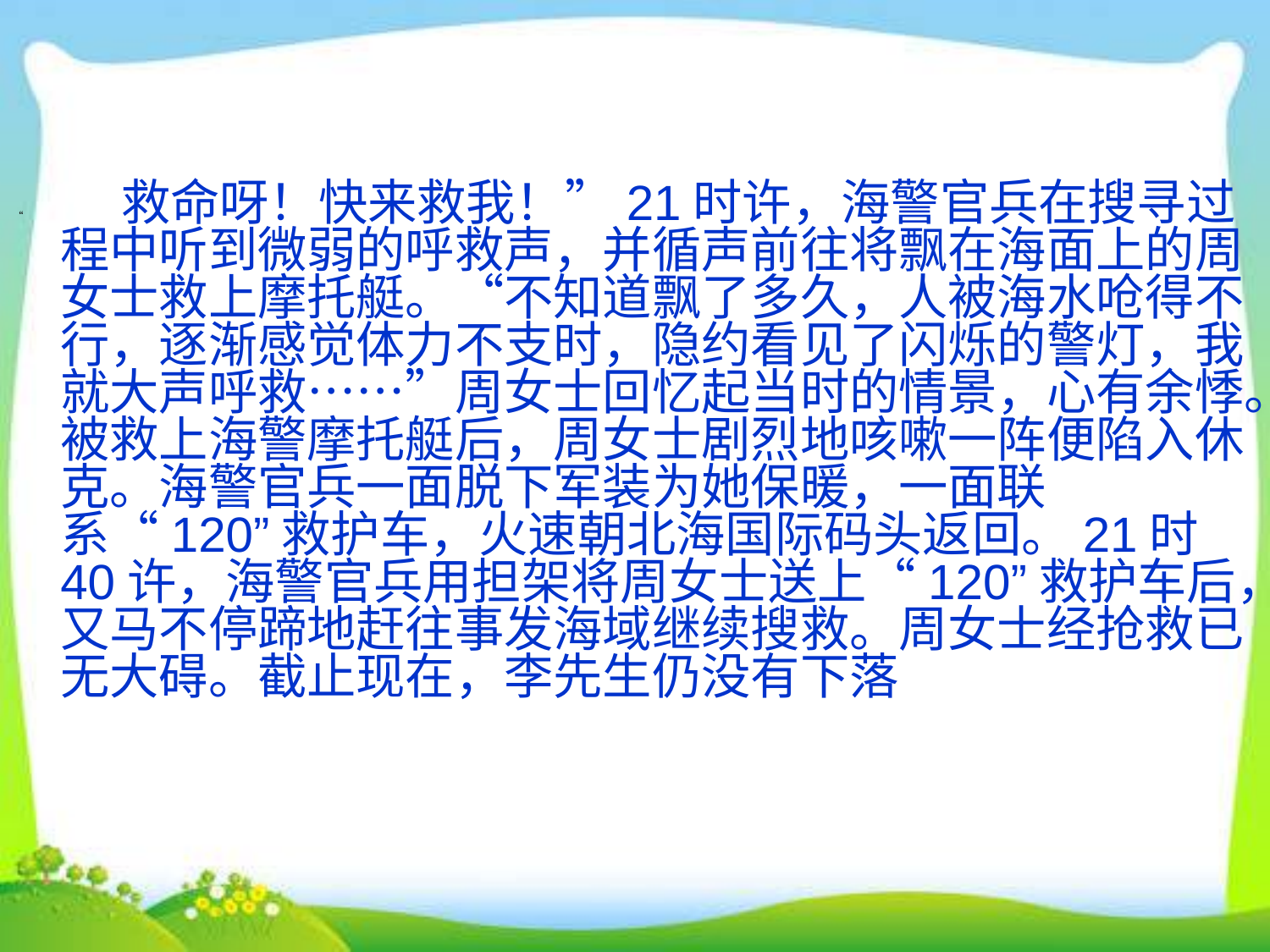

“                                         救命呀！快来救我！”21时许，海警官兵在搜寻过程中听到微弱的呼救声，并循声前往将飘在海面上的周女士救上摩托艇。“不知道飘了多久，人被海水呛得不行，逐渐感觉体力不支时，隐约看见了闪烁的警灯，我就大声呼救……”周女士回忆起当时的情景，心有余悸。被救上海警摩托艇后，周女士剧烈地咳嗽一阵便陷入休克。海警官兵一面脱下军装为她保暖，一面联系“120”救护车，火速朝北海国际码头返回。21时40许，海警官兵用担架将周女士送上“120”救护车后，又马不停蹄地赶往事发海域继续搜救。周女士经抢救已无大碍。截止现在，李先生仍没有下落